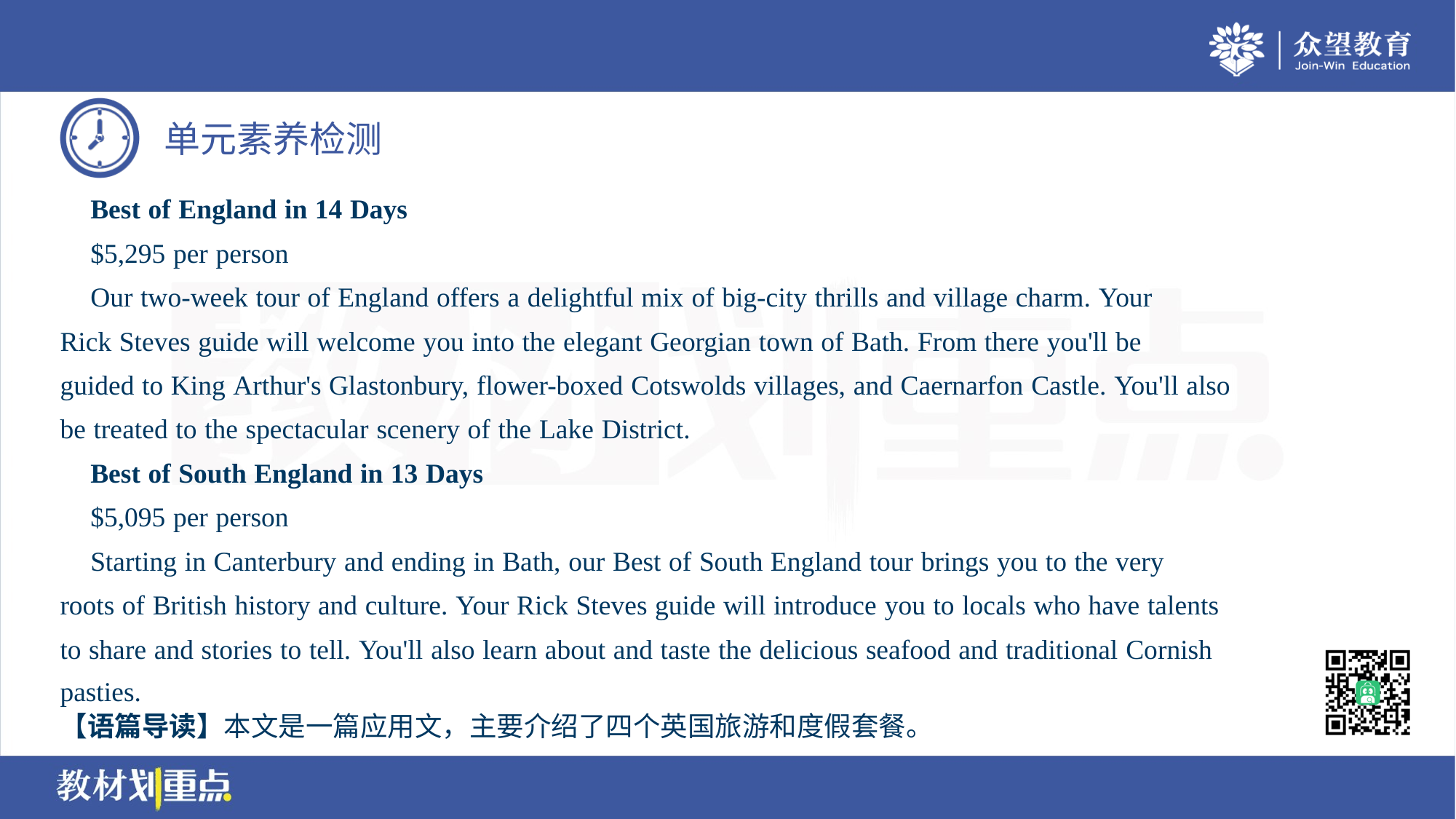

Best of England in 14 Days
    $5,295 per person
    Our two-week tour of England offers a delightful mix of big-city thrills and village charm. Your
Rick Steves guide will welcome you into the elegant Georgian town of Bath. From there you'll be
guided to King Arthur's Glastonbury, flower-boxed Cotswolds villages, and Caernarfon Castle. You'll also
be treated to the spectacular scenery of the Lake District.
    Best of South England in 13 Days
    $5,095 per person
    Starting in Canterbury and ending in Bath, our Best of South England tour brings you to the very
roots of British history and culture. Your Rick Steves guide will introduce you to locals who have talents
to share and stories to tell. You'll also learn about and taste the delicious seafood and traditional Cornish
pasties.
【语篇导读】本文是一篇应用文，主要介绍了四个英国旅游和度假套餐。